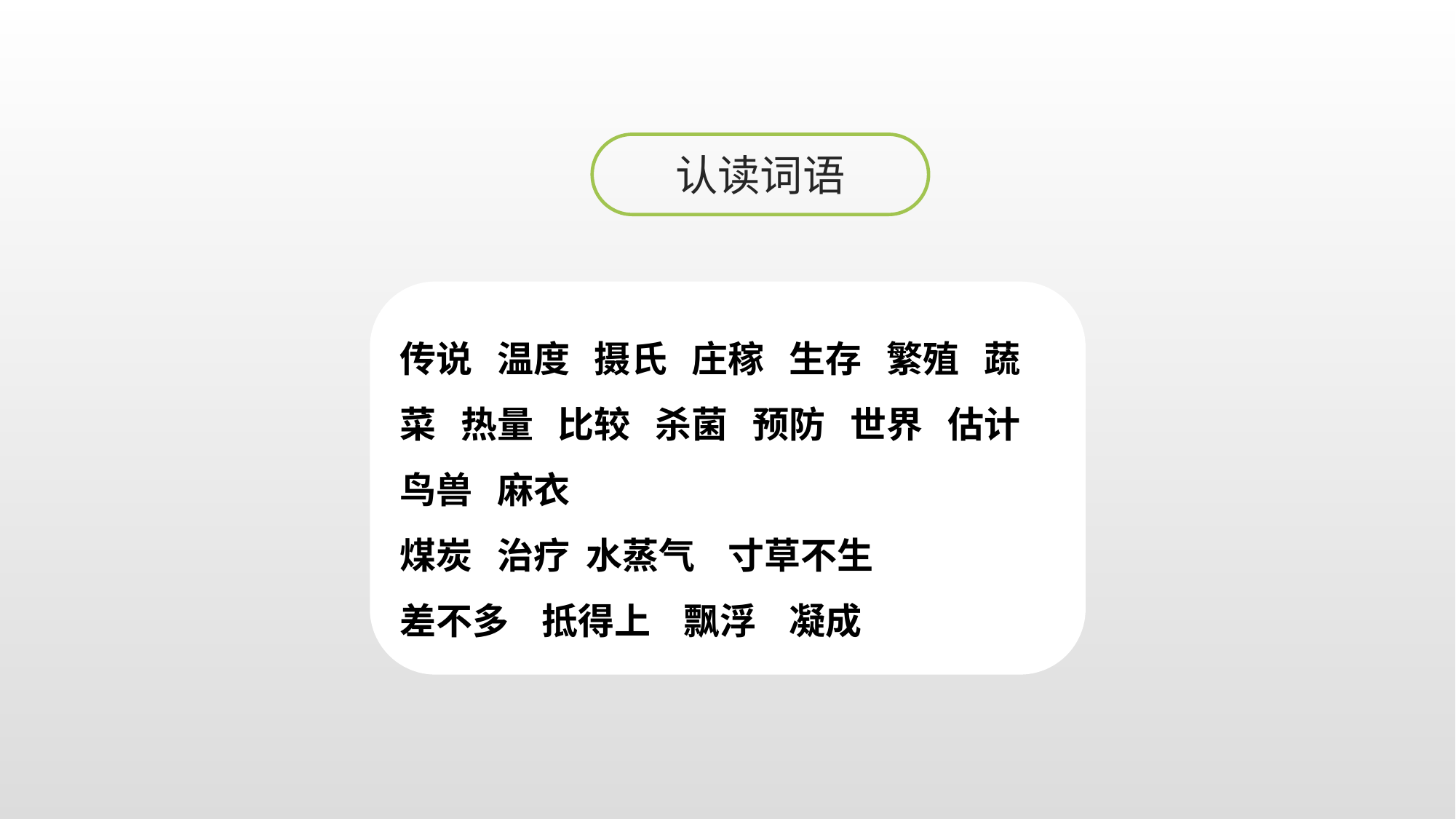

认读词语

传说   温度   摄氏   庄稼   生存   繁殖   蔬菜   热量   比较   杀菌   预防   世界   估计   鸟兽   麻衣
煤炭   治疗  水蒸气    寸草不生
差不多    抵得上    飘浮    凝成